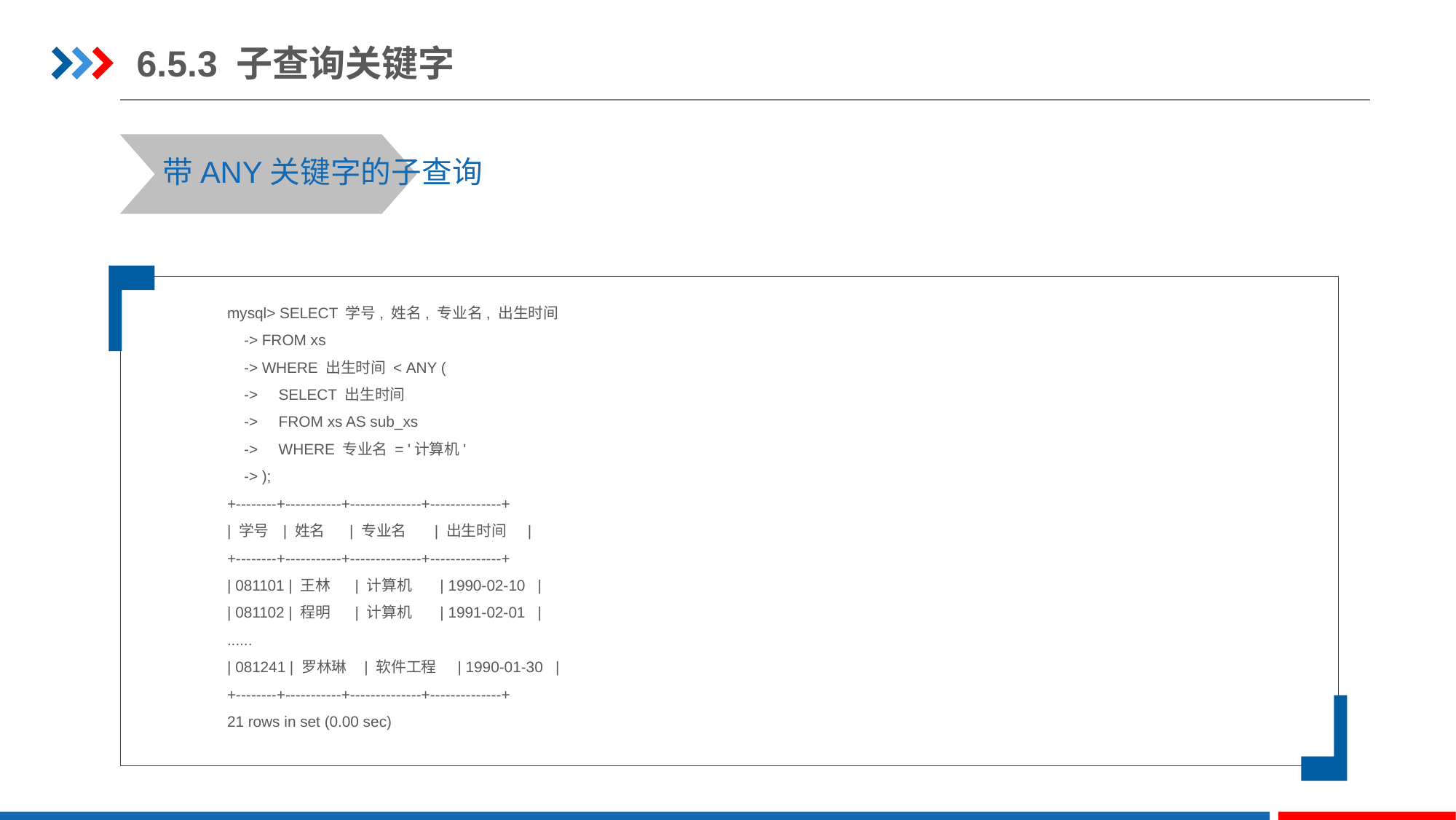

6.5.3 子查询关键字

带ANY关键字的子查询

mysql> SELECT 学号, 姓名, 专业名, 出生时间
    -> FROM xs
    -> WHERE 出生时间 < ANY (
    ->     SELECT 出生时间
    ->     FROM xs AS sub_xs
    ->     WHERE 专业名 = '计算机'
    -> );
+--------+-----------+--------------+--------------+
| 学号   | 姓名      | 专业名       | 出生时间     |
+--------+-----------+--------------+--------------+
| 081101 | 王林      | 计算机       | 1990-02-10   |
| 081102 | 程明      | 计算机       | 1991-02-01   |
......
| 081241 | 罗林琳    | 软件工程     | 1990-01-30   |
+--------+-----------+--------------+--------------+
21 rows in set (0.00 sec)